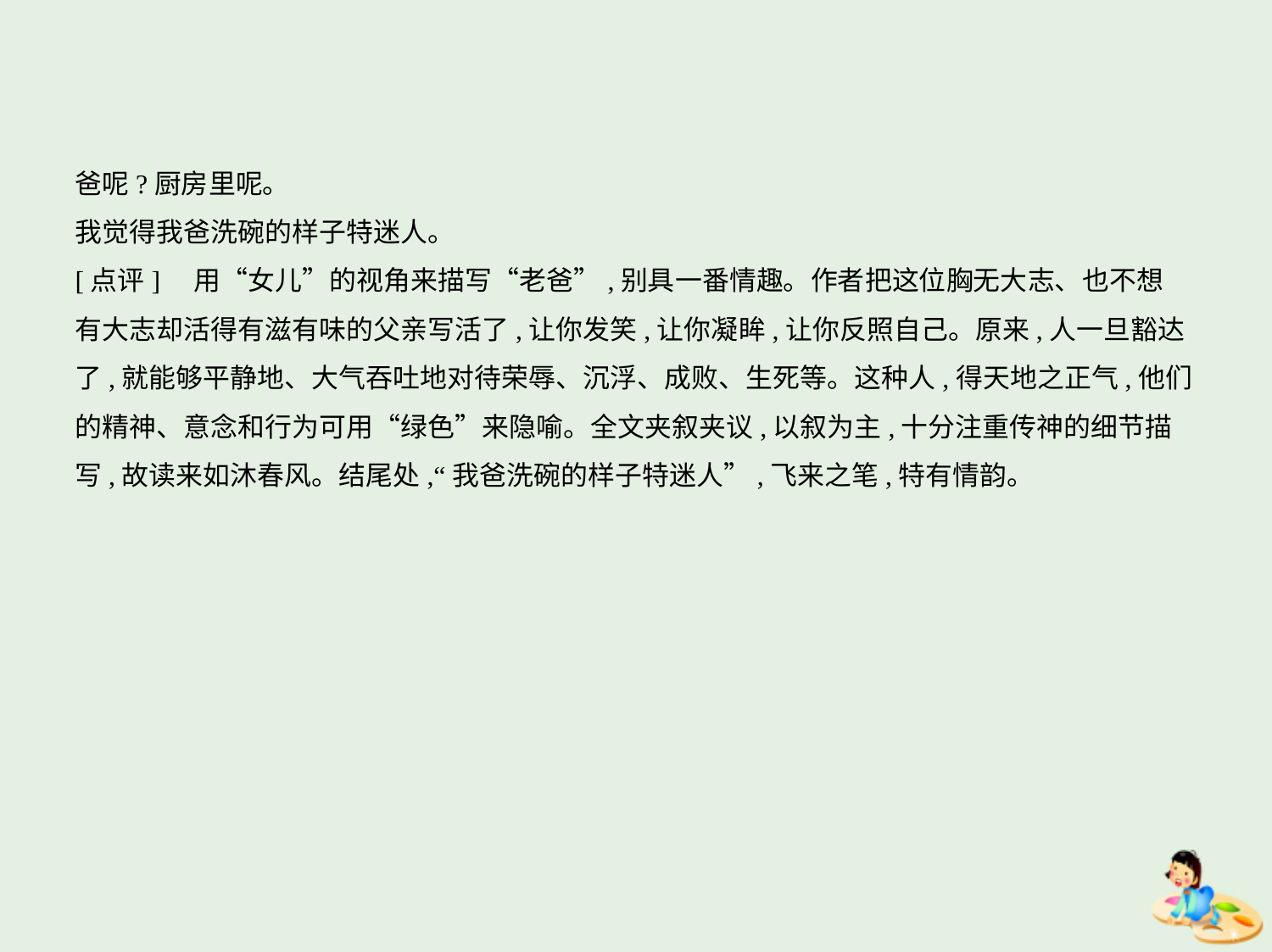

爸呢?厨房里呢。
我觉得我爸洗碗的样子特迷人。
[点评]　用“女儿”的视角来描写“老爸”,别具一番情趣。作者把这位胸无大志、也不想
有大志却活得有滋有味的父亲写活了,让你发笑,让你凝眸,让你反照自己。原来,人一旦豁达
了,就能够平静地、大气吞吐地对待荣辱、沉浮、成败、生死等。这种人,得天地之正气,他们
的精神、意念和行为可用“绿色”来隐喻。全文夹叙夹议,以叙为主,十分注重传神的细节描
写,故读来如沐春风。结尾处,“我爸洗碗的样子特迷人”,飞来之笔,特有情韵。